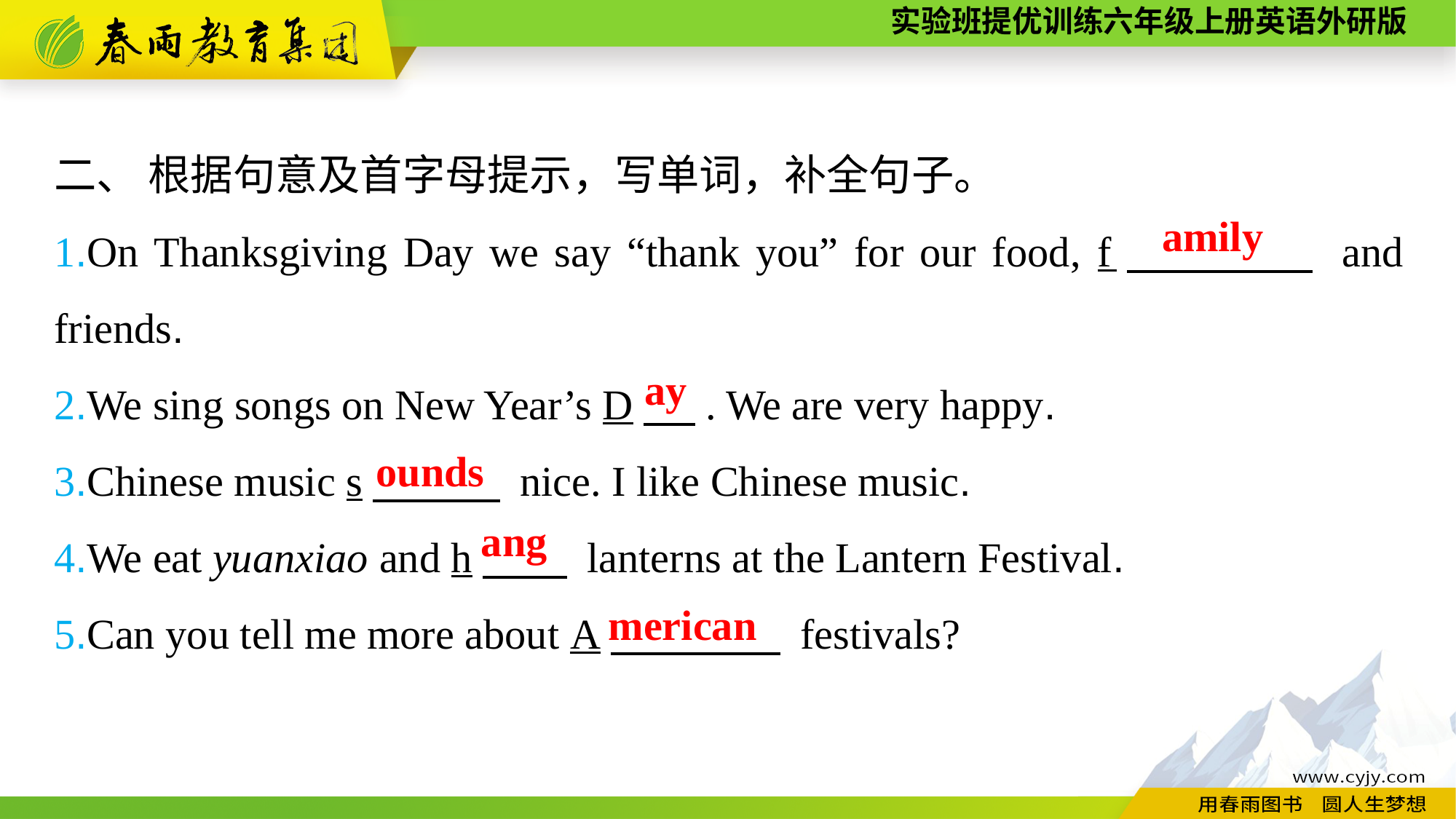

二、 根据句意及首字母提示，写单词，补全句子。
1.On Thanksgiving Day we say “thank you” for our food, f　　　　 and friends.
2.We sing songs on New Year’s D　 . We are very happy.
3.Chinese music s　　　 nice. I like Chinese music.
4.We eat yuanxiao and h　　 lanterns at the Lantern Festival.
5.Can you tell me more about A　　　　 festivals?
amily
ay
ounds
ang
merican